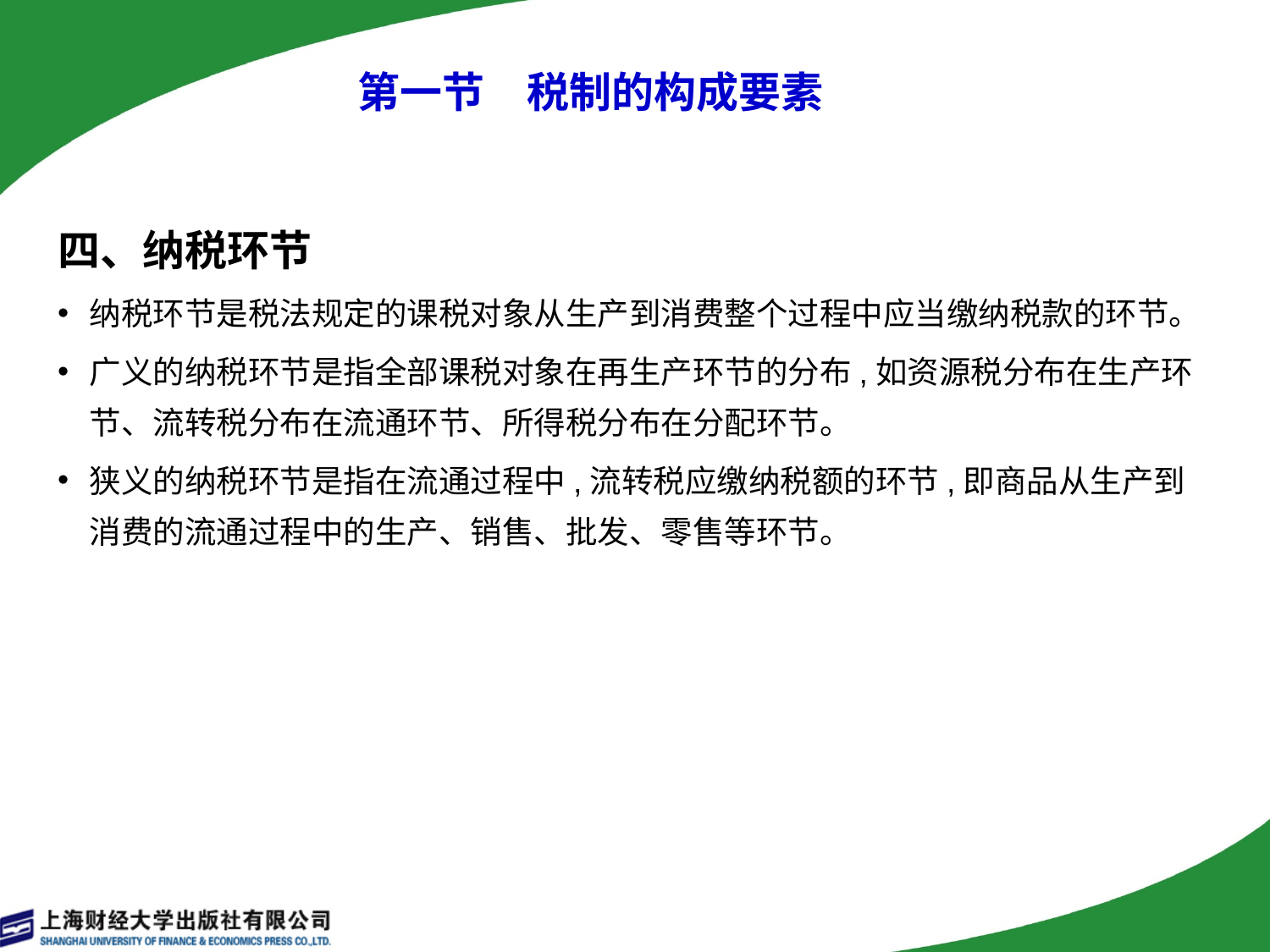

# 第一节　税制的构成要素

四、纳税环节
纳税环节是税法规定的课税对象从生产到消费整个过程中应当缴纳税款的环节。
广义的纳税环节是指全部课税对象在再生产环节的分布,如资源税分布在生产环节、流转税分布在流通环节、所得税分布在分配环节。
狭义的纳税环节是指在流通过程中,流转税应缴纳税额的环节,即商品从生产到消费的流通过程中的生产、销售、批发、零售等环节。